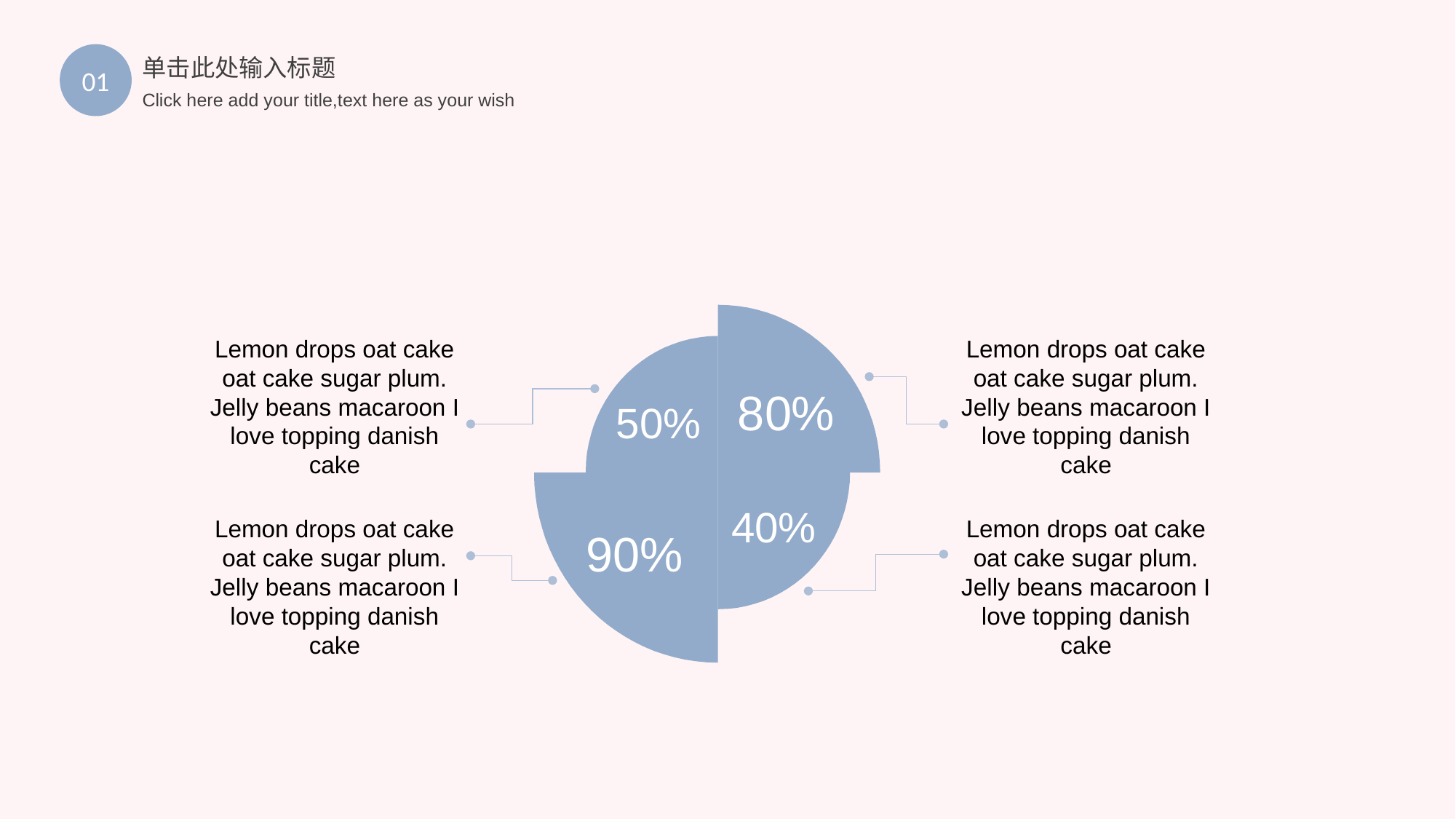

01
单击此处输入标题
Click here add your title,text here as your wish

80%
50%

40%
90%
Lemon drops oat cake oat cake sugar plum. Jelly beans macaroon I love topping danish cake
Lemon drops oat cake oat cake sugar plum. Jelly beans macaroon I love topping danish cake
Lemon drops oat cake oat cake sugar plum. Jelly beans macaroon I love topping danish cake
Lemon drops oat cake oat cake sugar plum. Jelly beans macaroon I love topping danish cake